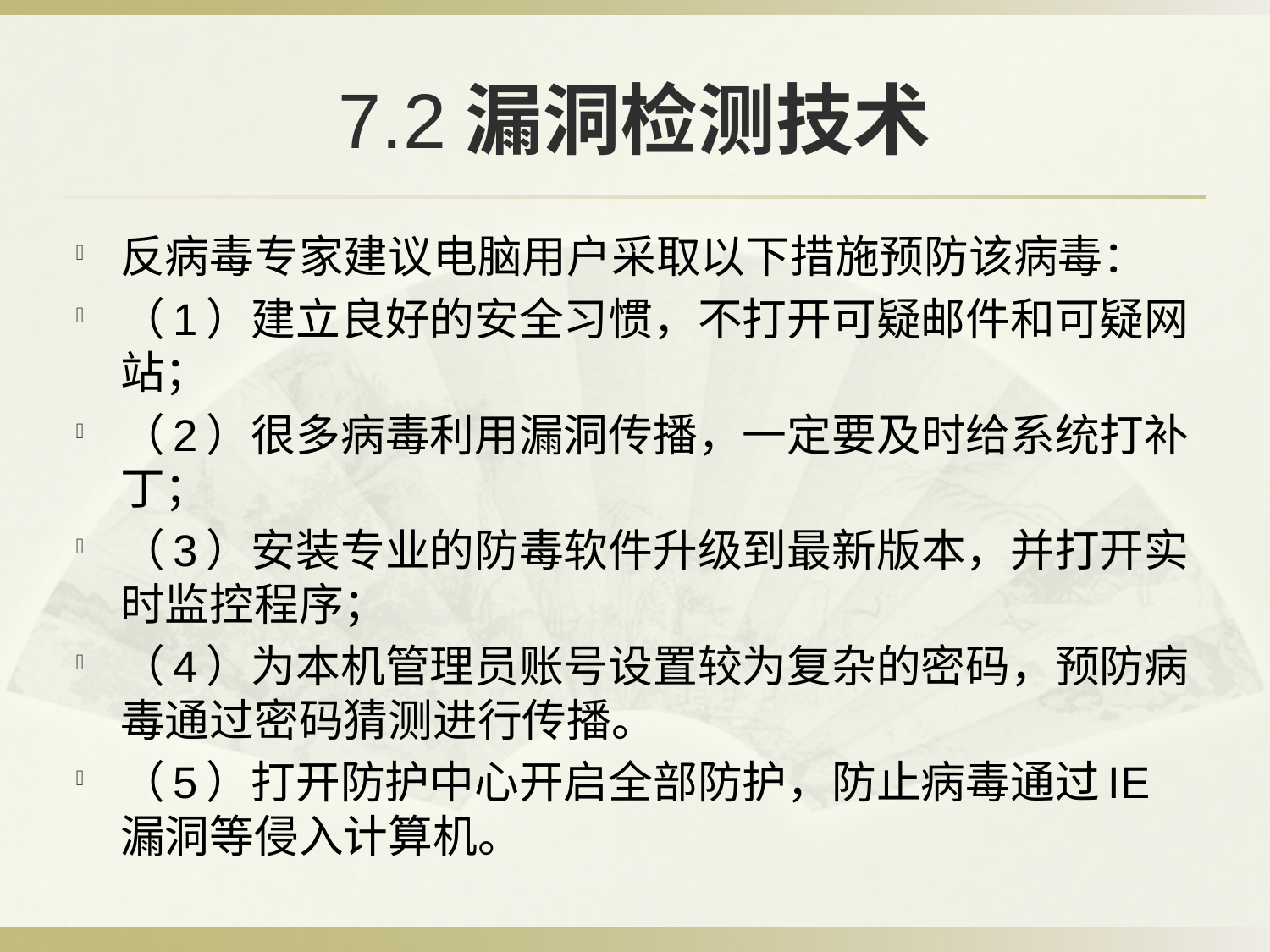

# 7.2漏洞检测技术
反病毒专家建议电脑用户采取以下措施预防该病毒：
（1）建立良好的安全习惯，不打开可疑邮件和可疑网站；
（2）很多病毒利用漏洞传播，一定要及时给系统打补丁；
（3）安装专业的防毒软件升级到最新版本，并打开实时监控程序；
（4）为本机管理员账号设置较为复杂的密码，预防病毒通过密码猜测进行传播。
（5）打开防护中心开启全部防护，防止病毒通过IE漏洞等侵入计算机。